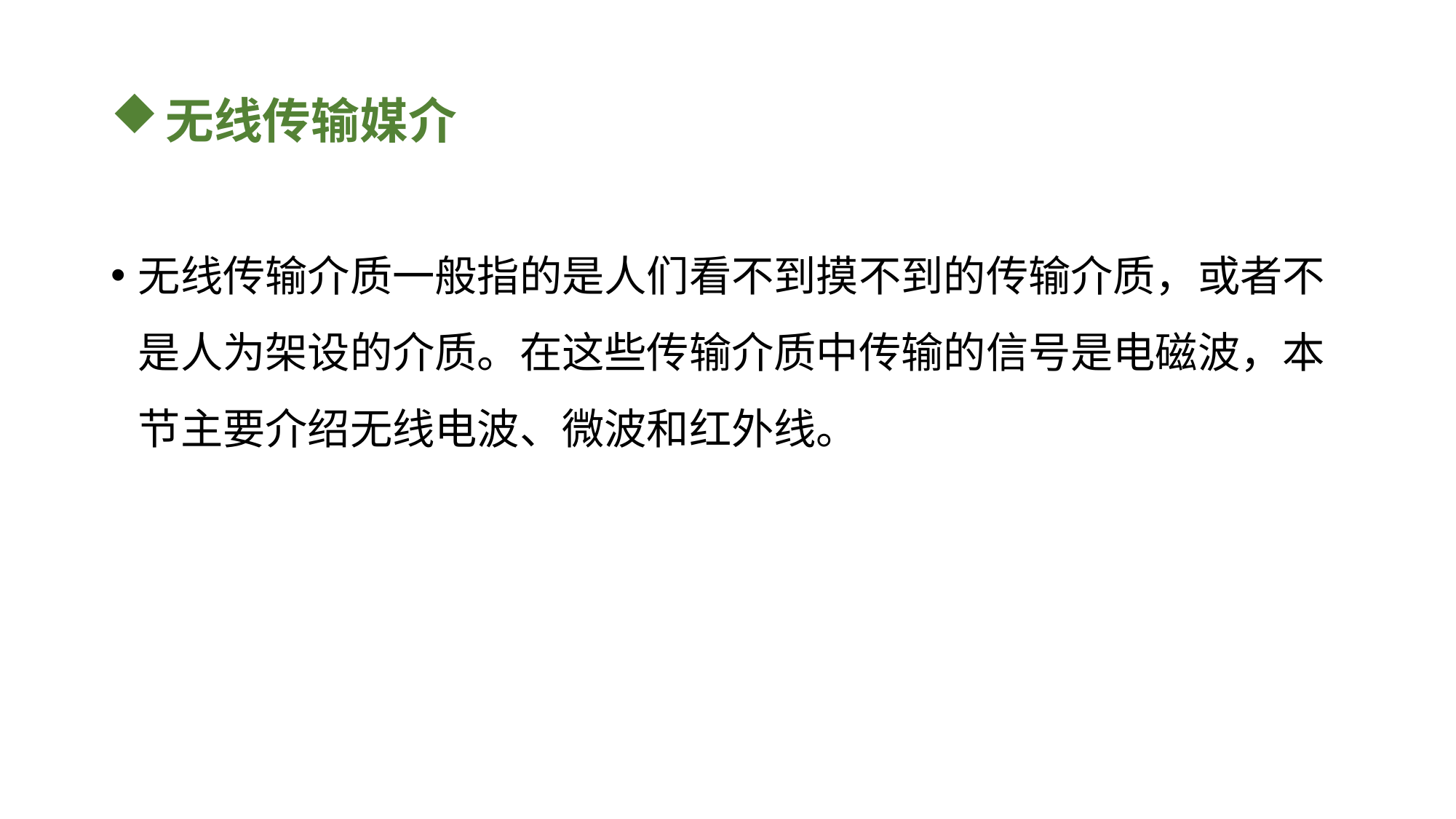

# 无线传输媒介
无线传输介质一般指的是人们看不到摸不到的传输介质，或者不是人为架设的介质。在这些传输介质中传输的信号是电磁波，本节主要介绍无线电波、微波和红外线。